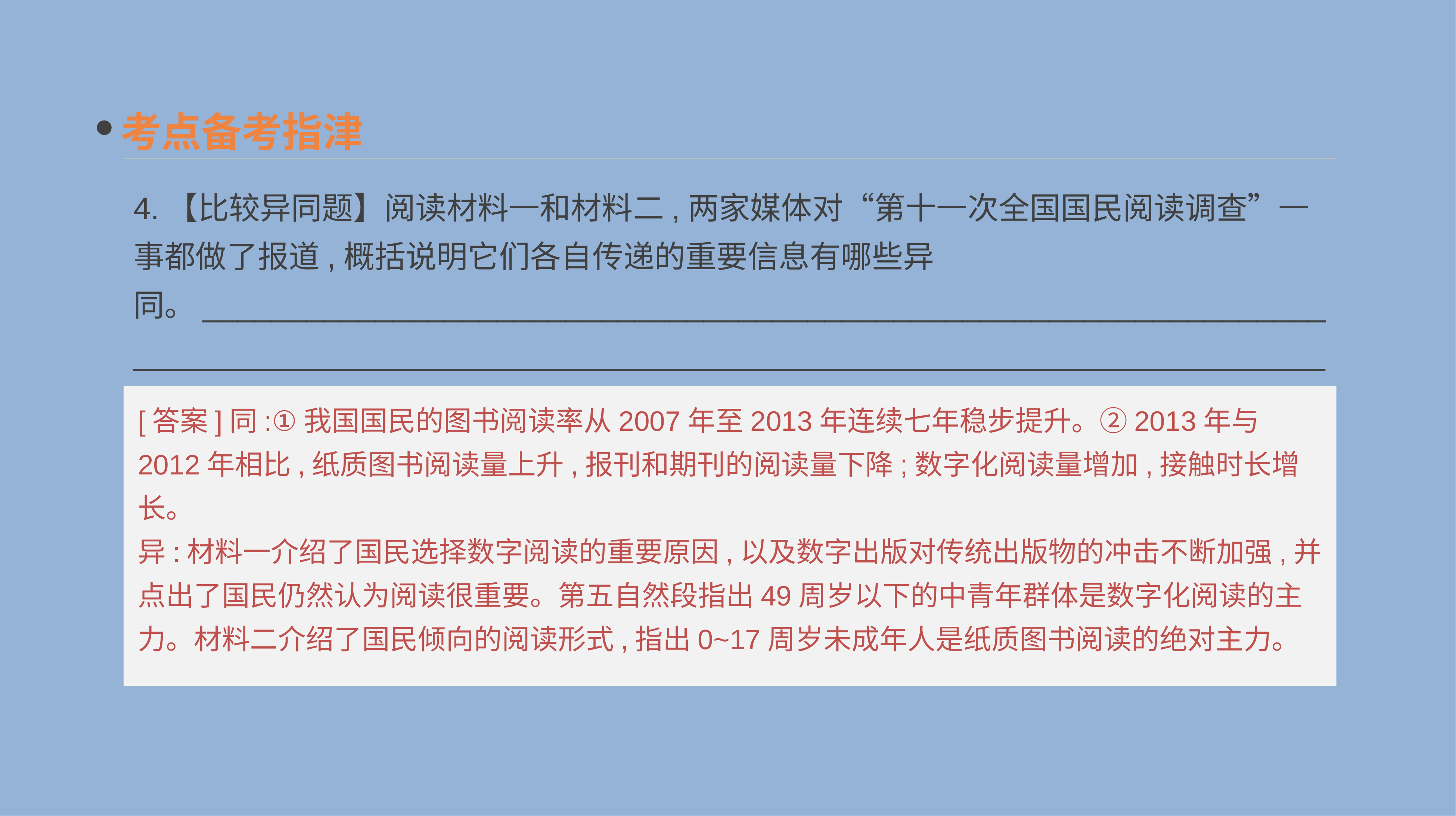

考点备考指津

4.【比较异同题】阅读材料一和材料二,两家媒体对“第十一次全国国民阅读调查”一事都做了报道,概括说明它们各自传递的重要信息有哪些异同。__________________________________________________________________________________________________________________________________________________________________________

[答案]同:①我国国民的图书阅读率从2007年至2013年连续七年稳步提升。②2013年与2012年相比,纸质图书阅读量上升,报刊和期刊的阅读量下降;数字化阅读量增加,接触时长增长。
异:材料一介绍了国民选择数字阅读的重要原因,以及数字出版对传统出版物的冲击不断加强,并点出了国民仍然认为阅读很重要。第五自然段指出49周岁以下的中青年群体是数字化阅读的主力。材料二介绍了国民倾向的阅读形式,指出0~17周岁未成年人是纸质图书阅读的绝对主力。